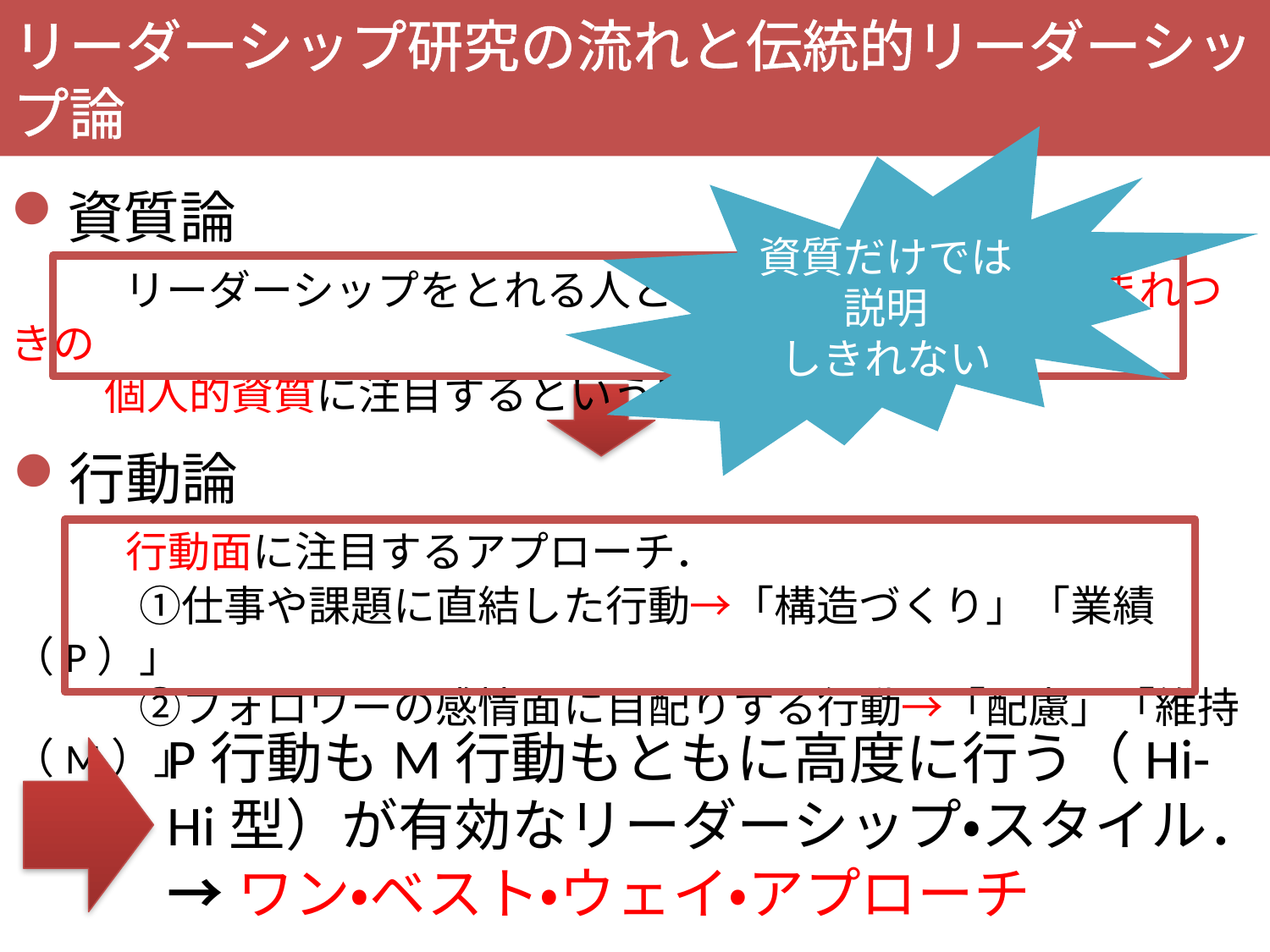

リーダーシップ研究の流れと伝統的リーダーシップ論
資質だけでは
説明
しきれない
資質論
　　リーダーシップをとれる人ととれない人の違いを生まれつきの
　　 個人的資質に注目するというアプローチ

行動論
　　行動面に注目するアプローチ．
　　　①仕事や課題に直結した行動→「構造づくり」「業績（P）」
　　　②フォロワーの感情面に目配りする行動→「配慮」「維持（M）」

P行動もM行動もともに高度に行う（Hi-Hi型）が有効なリーダーシップ・スタイル．
→ワン・ベスト・ウェイ・アプローチ